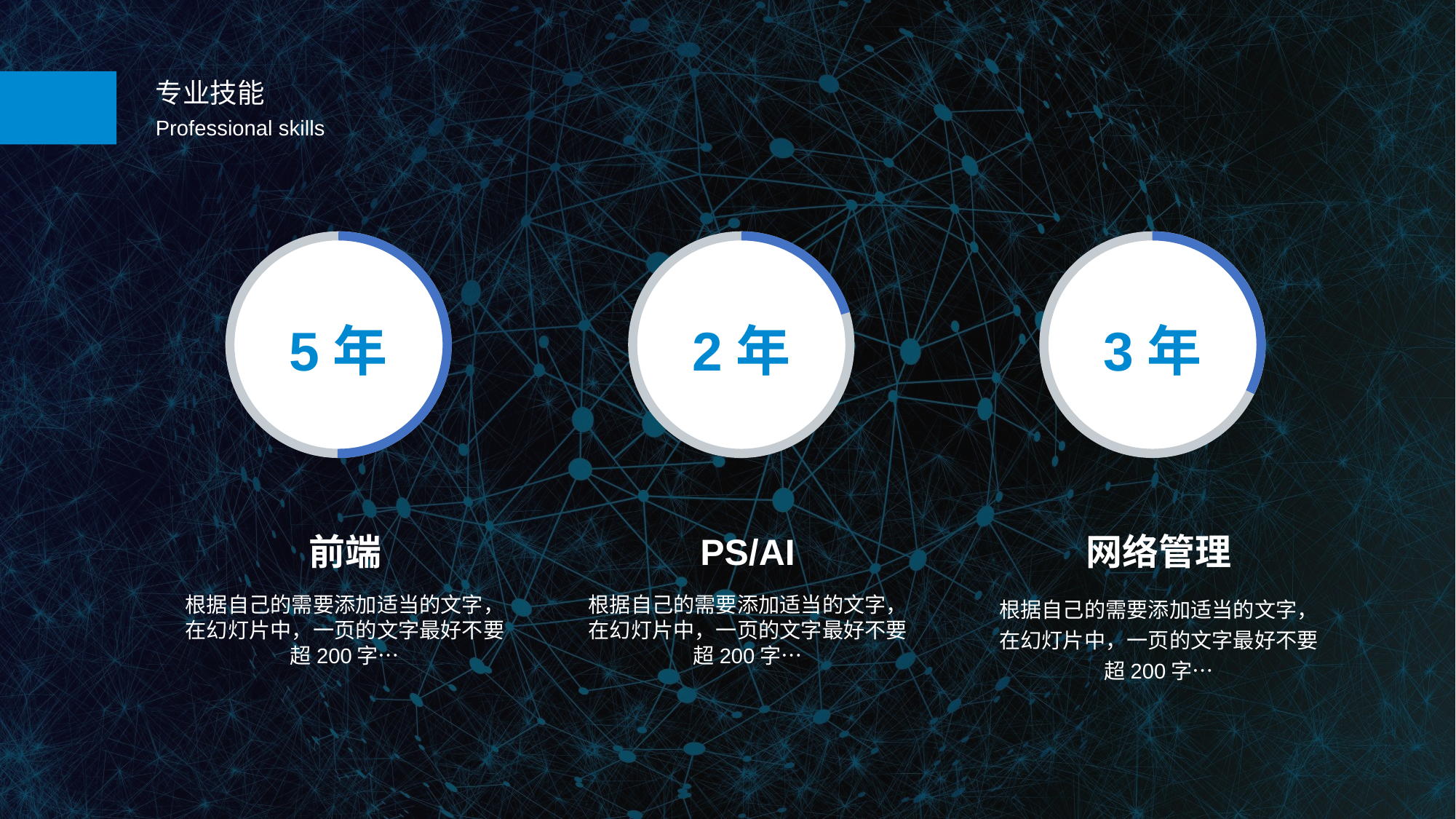

专业技能
Professional skills

5年

2年

3年
前端
PS/AI
网络管理
根据自己的需要添加适当的文字，在幻灯片中，一页的文字最好不要超200字…
根据自己的需要添加适当的文字，在幻灯片中，一页的文字最好不要超200字…
根据自己的需要添加适当的文字，在幻灯片中，一页的文字最好不要超200字…